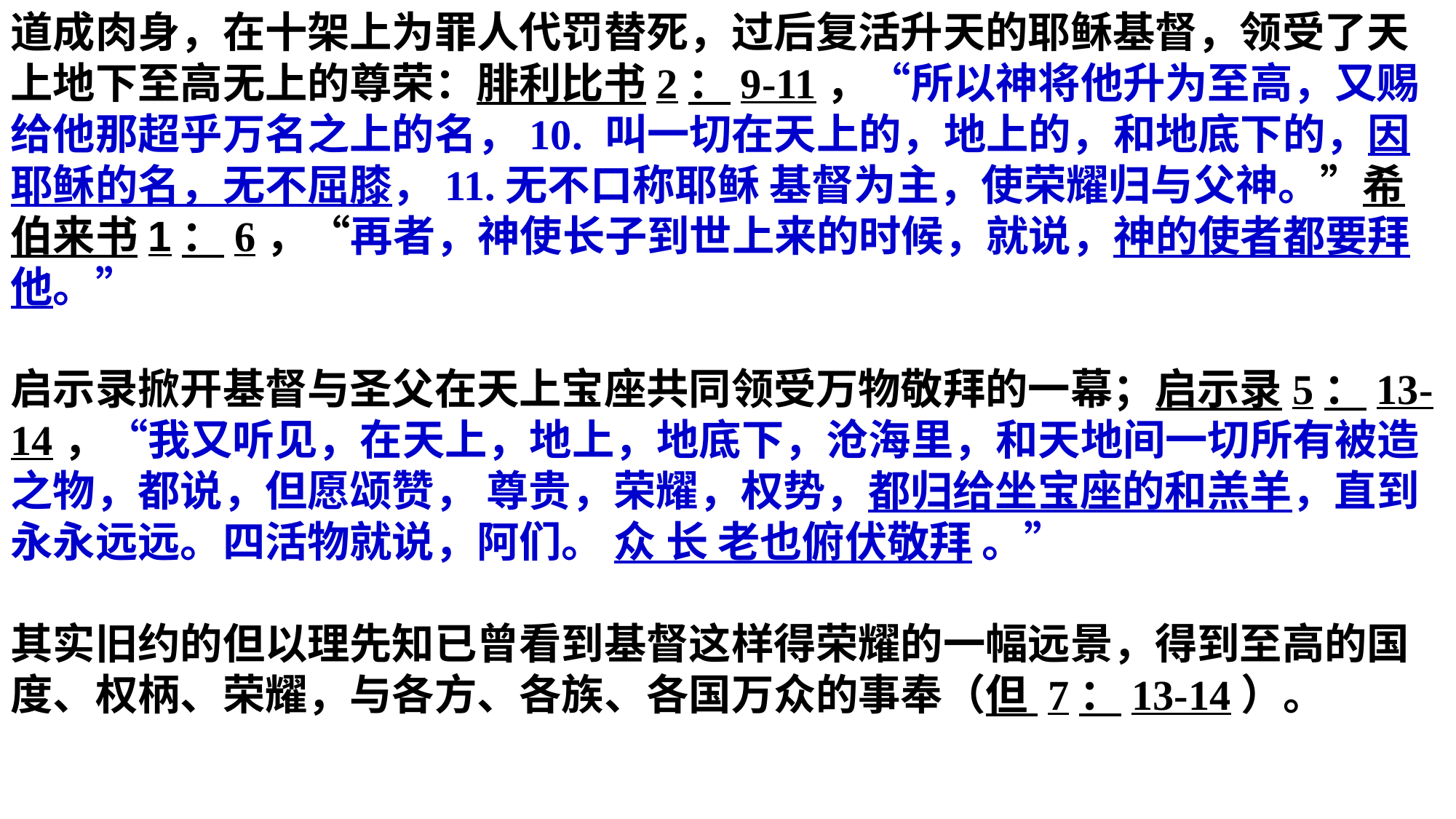

道成肉身，在十架上为罪人代罚替死，过后复活升天的耶稣基督，领受了天上地下至高无上的尊荣：腓利比书2：9-11，“所以神将他升为至高，又赐给他那超乎万名之上的名，10. 叫一切在天上的，地上的，和地底下的，因耶稣的名，无不屈膝，11.无不口称耶稣 基督为主，使荣耀归与父神。”希伯来书1：6，“再者，神使长子到世上来的时候，就说，神的使者都要拜他。”

启示录掀开基督与圣父在天上宝座共同领受万物敬拜的一幕；启示录5：13-14，“我又听见，在天上，地上，地底下，沧海里，和天地间一切所有被造之物，都说，但愿颂赞， 尊贵，荣耀，权势，都归给坐宝座的和羔羊，直到永永远远。四活物就说，阿们。 众 长 老也俯伏敬拜 。”

其实旧约的但以理先知已曾看到基督这样得荣耀的一幅远景，得到至高的国度、权柄、荣耀，与各方、各族、各国万众的事奉（但 7：13-14）。